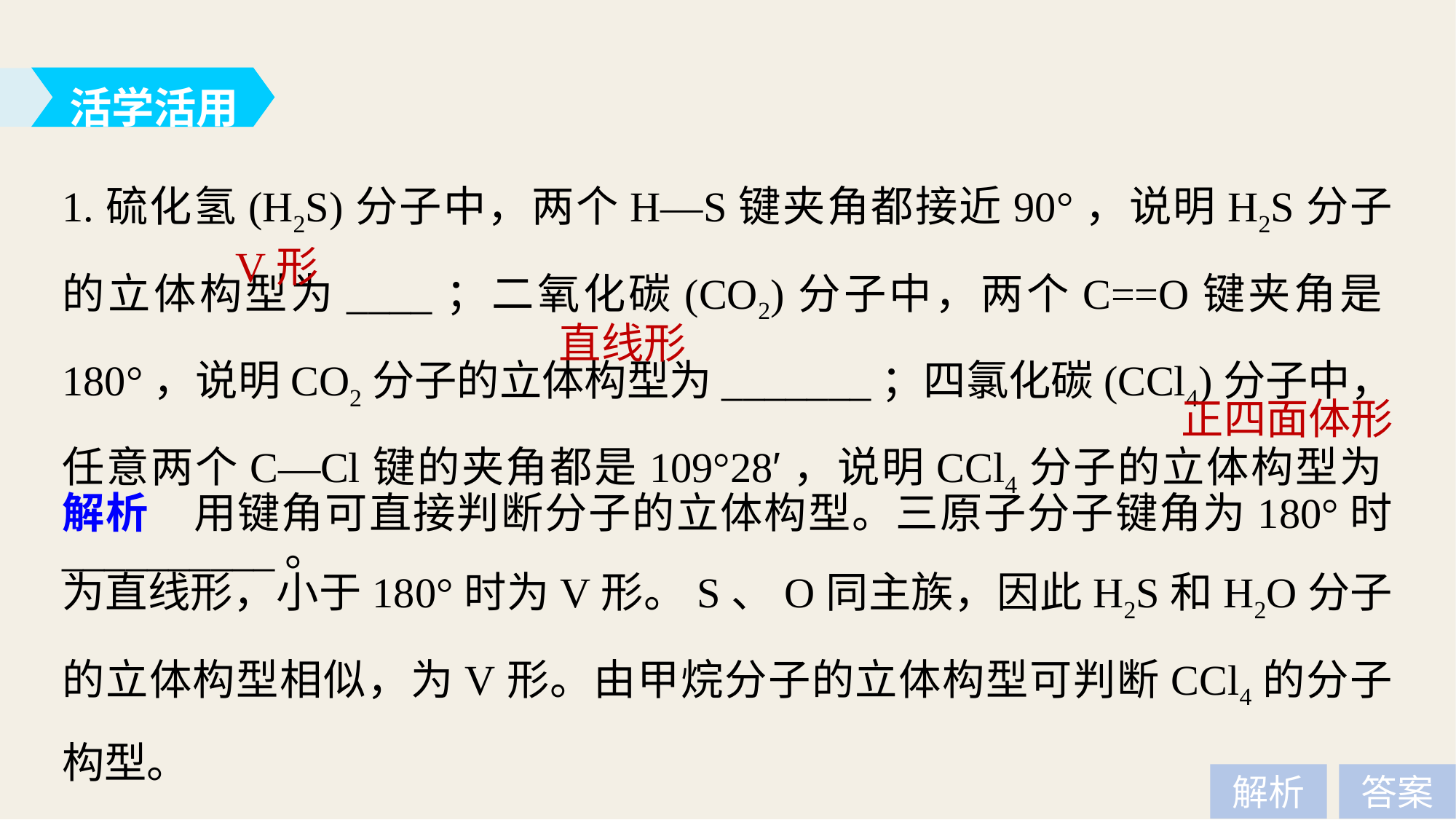

活学活用

1.硫化氢(H2S)分子中，两个H—S键夹角都接近90°，说明H2S分子的立体构型为____；二氧化碳(CO2)分子中，两个C==O键夹角是180°，说明CO2分子的立体构型为_______；四氯化碳(CCl4)分子中，任意两个C—Cl键的夹角都是109°28′，说明CCl4分子的立体构型为__________。
V形
直线形
正四面体形
解析　用键角可直接判断分子的立体构型。三原子分子键角为180°时为直线形，小于180°时为V形。S、O同主族，因此H2S和H2O分子的立体构型相似，为V形。由甲烷分子的立体构型可判断CCl4的分子构型。
解析
答案